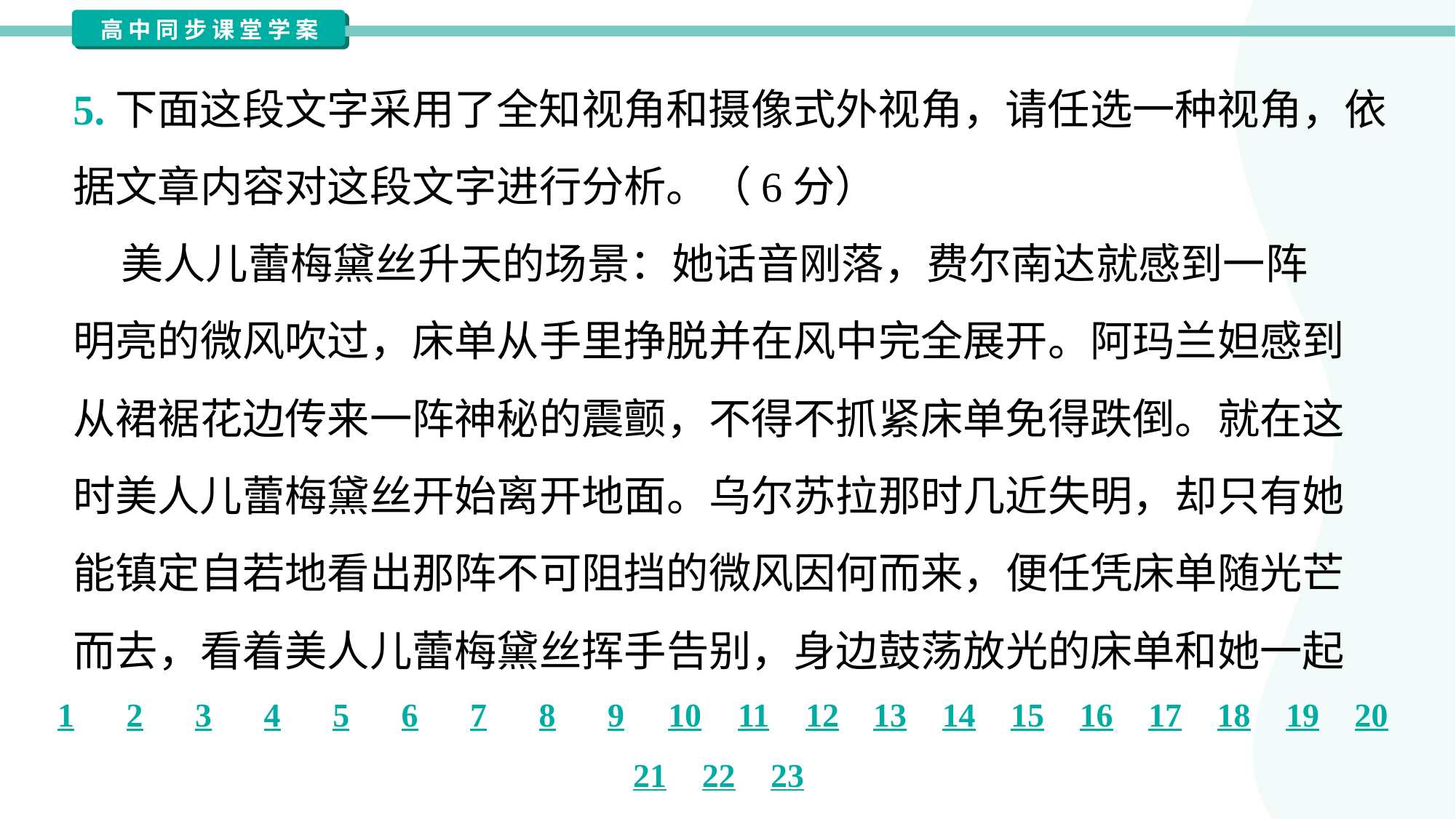

5.下面这段文字采用了全知视角和摄像式外视角，请任选一种视角，依
据文章内容对这段文字进行分析。（6分）
    美人儿蕾梅黛丝升天的场景：她话音刚落，费尔南达就感到一阵
明亮的微风吹过，床单从手里挣脱并在风中完全展开。阿玛兰妲感到
从裙裾花边传来一阵神秘的震颤，不得不抓紧床单免得跌倒。就在这
时美人儿蕾梅黛丝开始离开地面。乌尔苏拉那时几近失明，却只有她
能镇定自若地看出那阵不可阻挡的微风因何而来，便任凭床单随光芒
而去，看着美人儿蕾梅黛丝挥手告别，身边鼓荡放光的床单和她一起